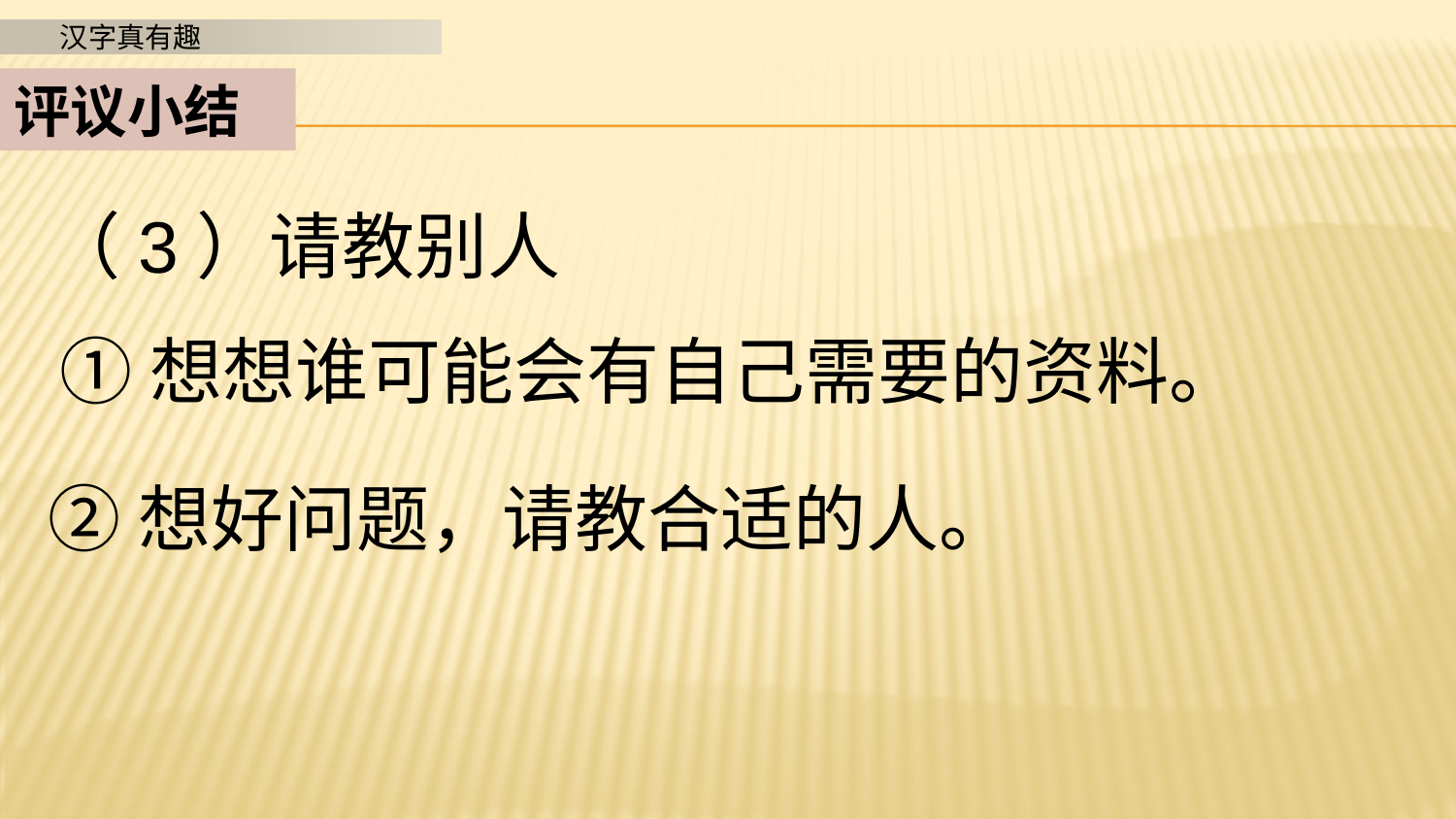

评议小结
（3）请教别人
①想想谁可能会有自己需要的资料。
②想好问题，请教合适的人。